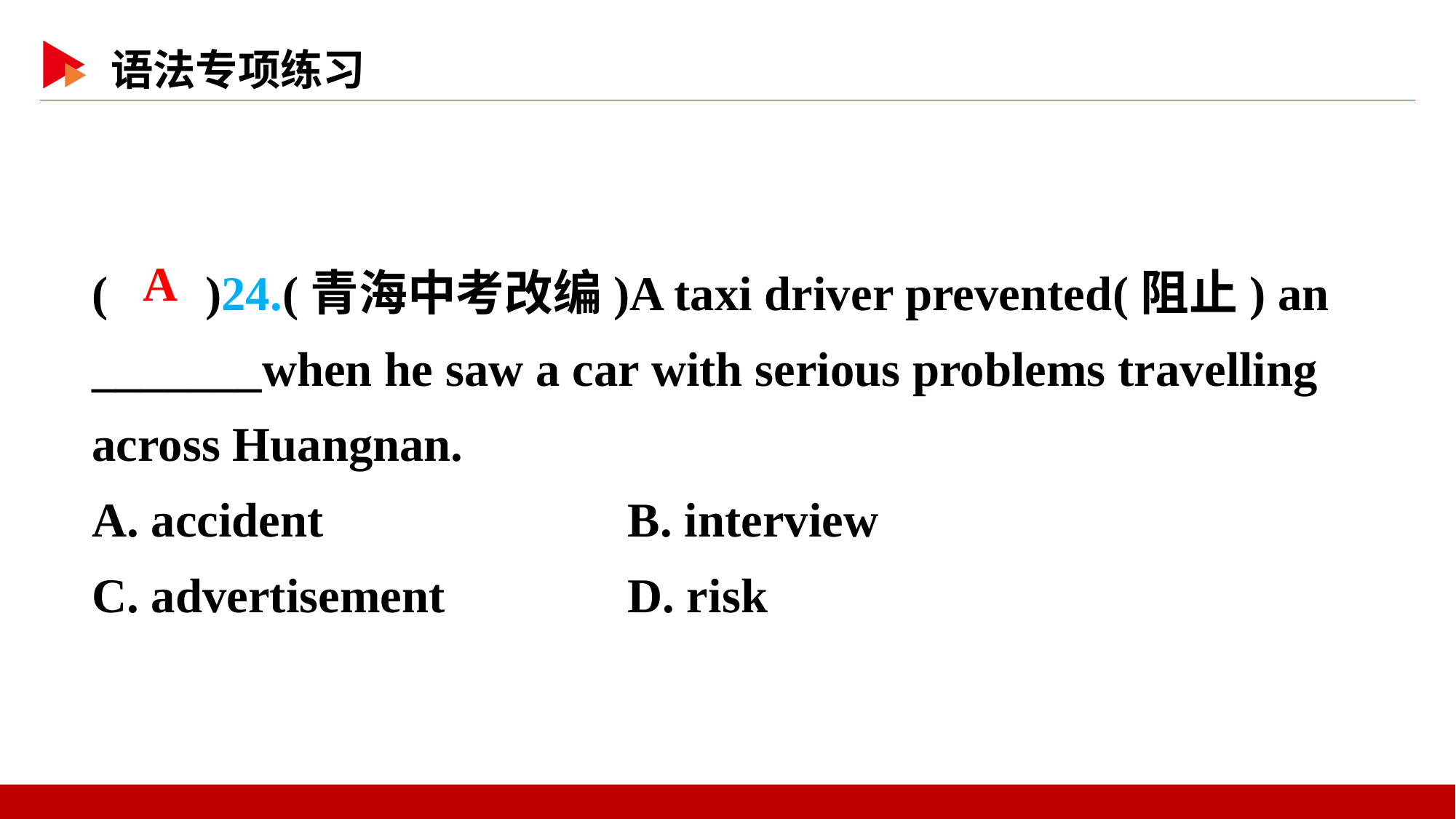

(        )24.(青海中考改编)A taxi driver prevented(阻止) an _______when he saw a car with serious problems travelling across Huangnan.
A. accident                         B. interview
C. advertisement               D. risk
   A